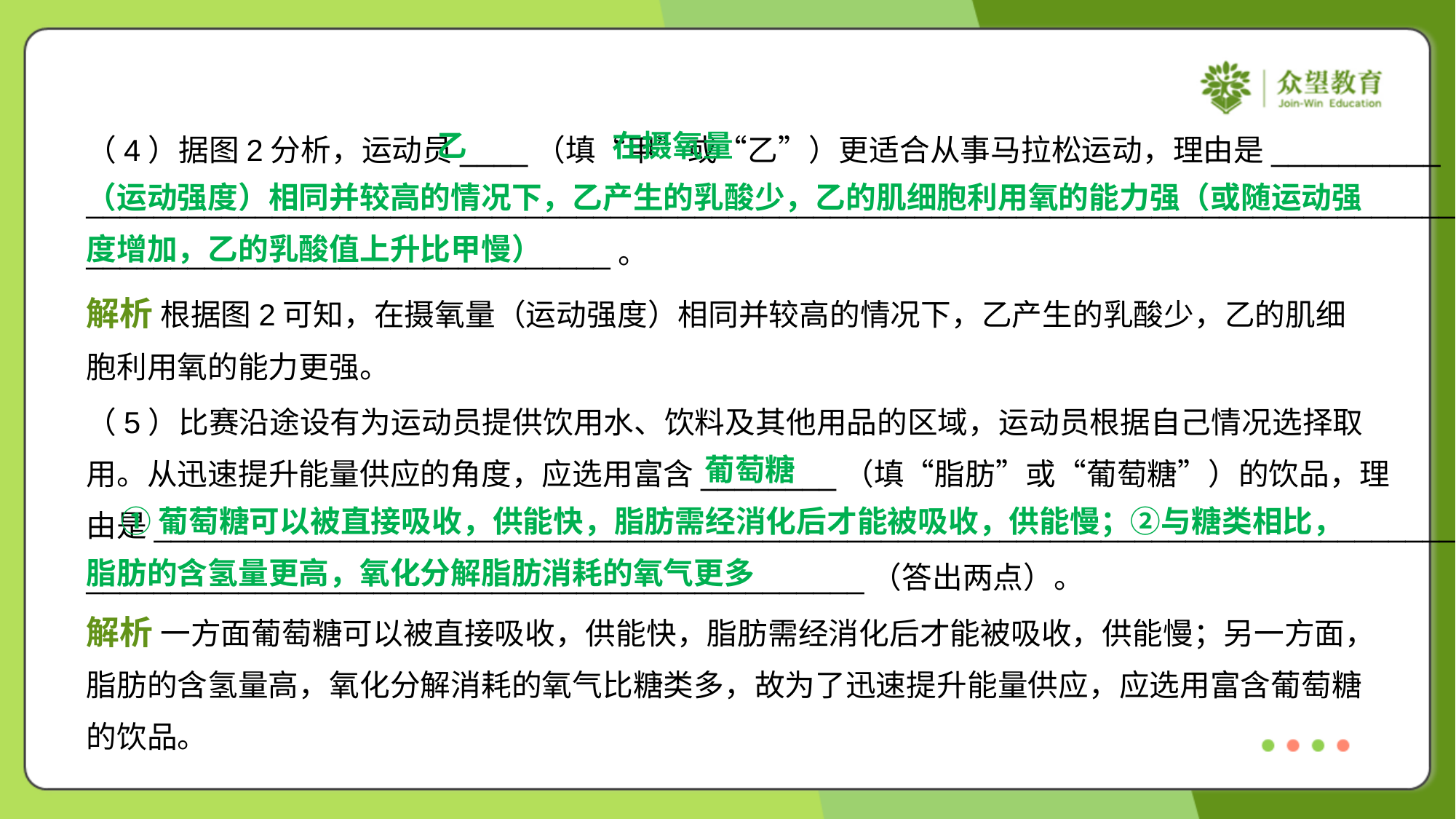

在摄氧量
（运动强度）相同并较高的情况下，乙产生的乳酸少，乙的肌细胞利用氧的能力强（或随运动强
度增加，乙的乳酸值上升比甲慢）
乙
（4）据图2分析，运动员____（填“甲”或“乙”）更适合从事马拉松运动，理由是__________
____________________________________________________________________________________
_______________________________。
解析 根据图2可知，在摄氧量（运动强度）相同并较高的情况下，乙产生的乳酸少，乙的肌细
胞利用氧的能力更强。
（5）比赛沿途设有为运动员提供饮用水、饮料及其他用品的区域，运动员根据自己情况选择取
用。从迅速提升能量供应的角度，应选用富含________（填“脂肪”或“葡萄糖”）的饮品，理
由是________________________________________________________________________________
______________________________________________（答出两点）。
葡萄糖
     ①葡萄糖可以被直接吸收，供能快，脂肪需经消化后才能被吸收，供能慢；②与糖类相比，
脂肪的含氢量更高，氧化分解脂肪消耗的氧气更多
解析 一方面葡萄糖可以被直接吸收，供能快，脂肪需经消化后才能被吸收，供能慢；另一方面，
脂肪的含氢量高，氧化分解消耗的氧气比糖类多，故为了迅速提升能量供应，应选用富含葡萄糖
的饮品。